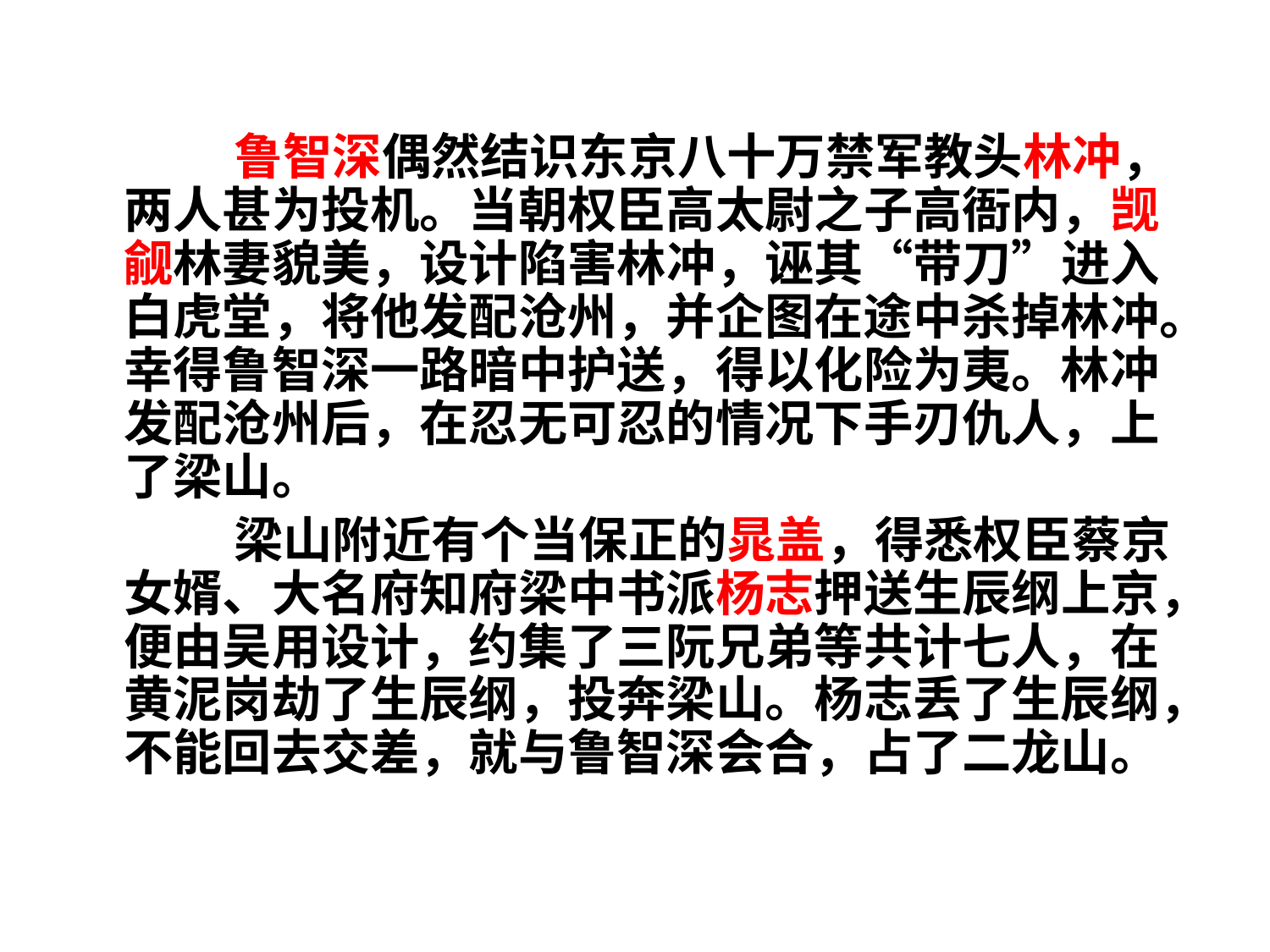

鲁智深偶然结识东京八十万禁军教头林冲，两人甚为投机。当朝权臣高太尉之子高衙内，觊觎林妻貌美，设计陷害林冲，诬其“带刀”进入白虎堂，将他发配沧州，并企图在途中杀掉林冲。幸得鲁智深一路暗中护送，得以化险为夷。林冲发配沧州后，在忍无可忍的情况下手刃仇人，上了梁山。
             梁山附近有个当保正的晁盖，得悉权臣蔡京女婿、大名府知府梁中书派杨志押送生辰纲上京，便由吴用设计，约集了三阮兄弟等共计七人，在黄泥岗劫了生辰纲，投奔梁山。杨志丢了生辰纲，不能回去交差，就与鲁智深会合，占了二龙山。